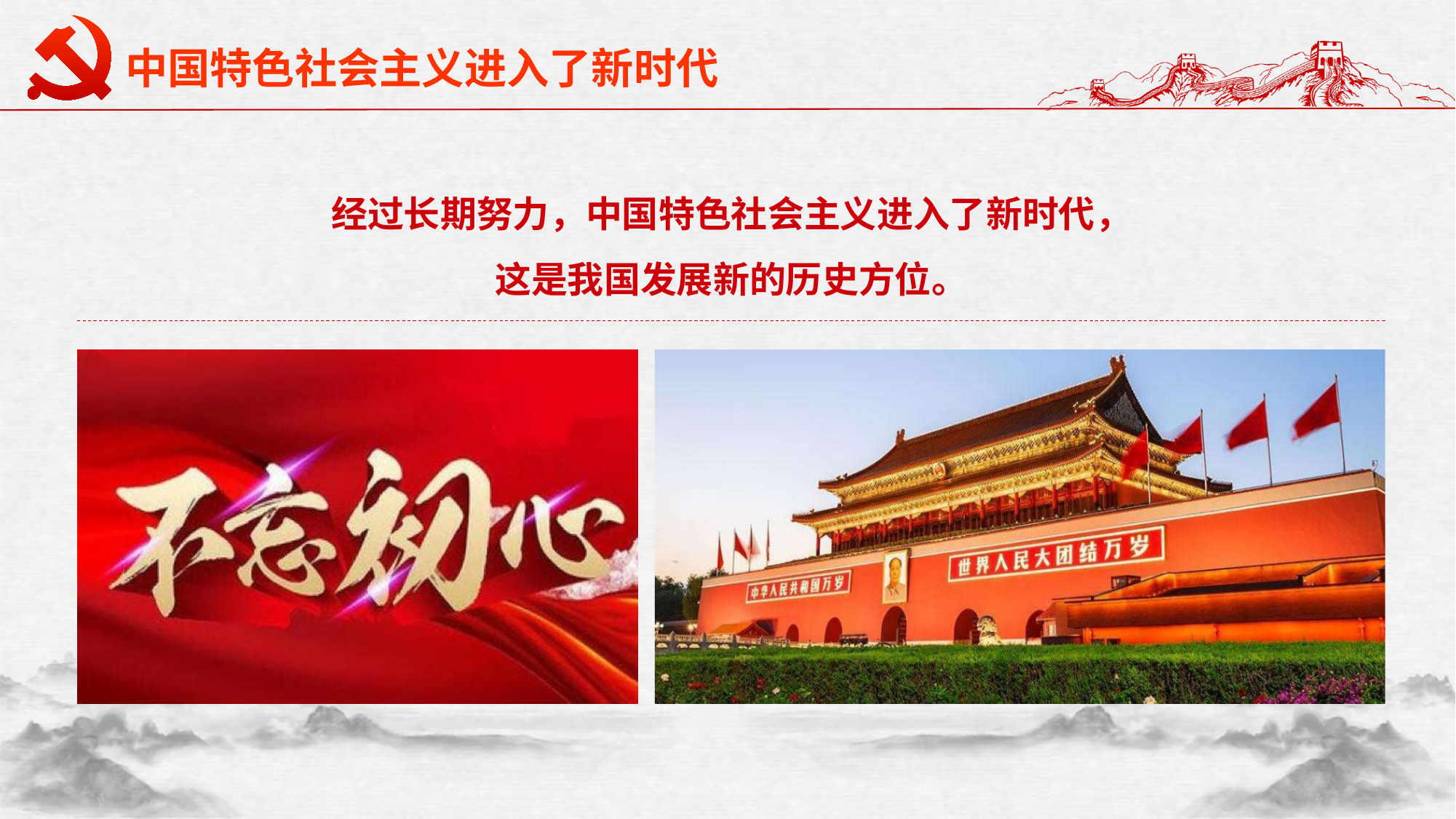

延迟符可删除
# 中国特色社会主义进入了新时代
经过长期努力，中国特色社会主义进入了新时代，
这是我国发展新的历史方位。